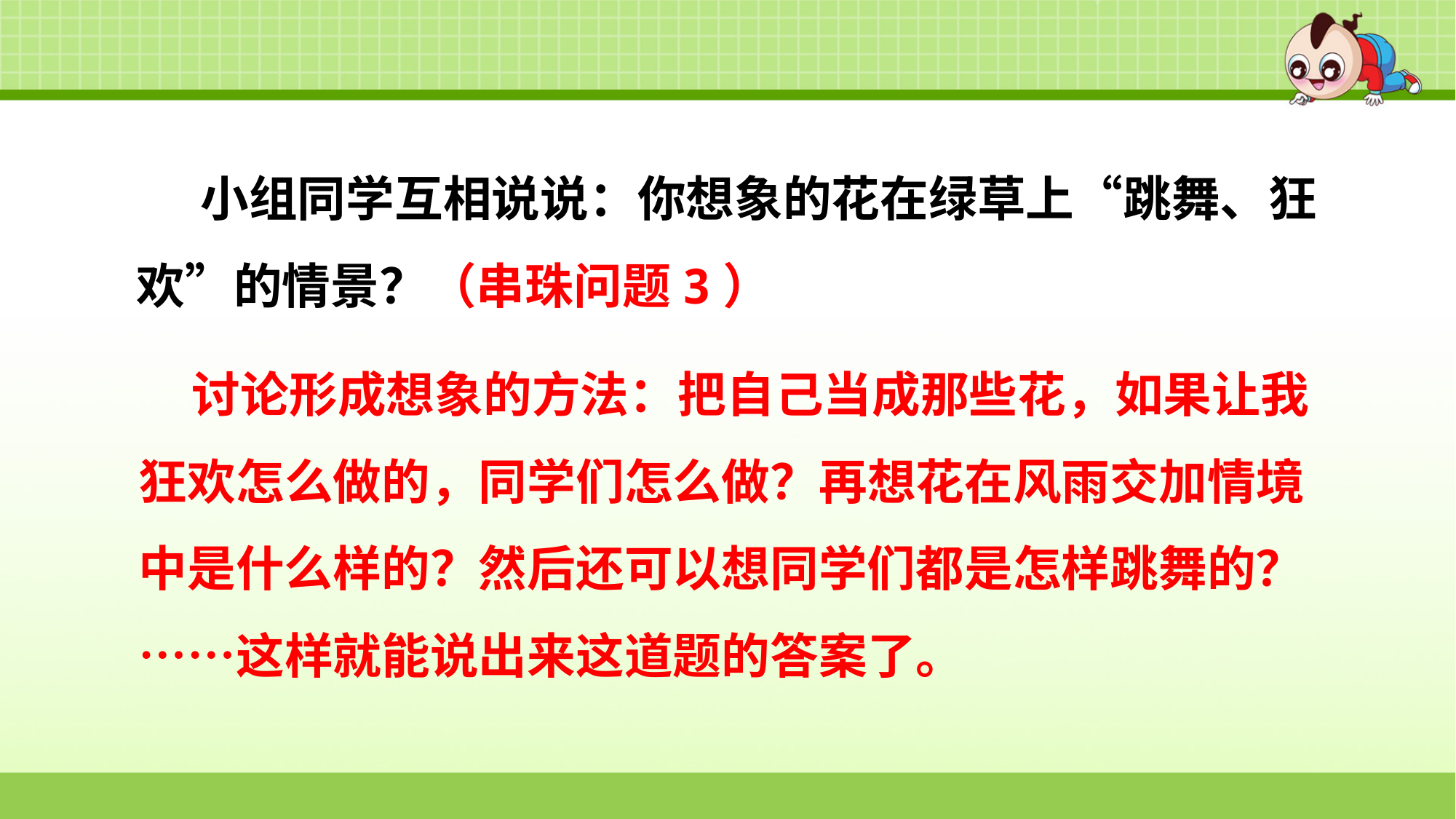

小组同学互相说说：你想象的花在绿草上“跳舞、狂欢”的情景？（串珠问题3）
讨论形成想象的方法：把自己当成那些花，如果让我狂欢怎么做的，同学们怎么做？再想花在风雨交加情境中是什么样的？然后还可以想同学们都是怎样跳舞的？……这样就能说出来这道题的答案了。